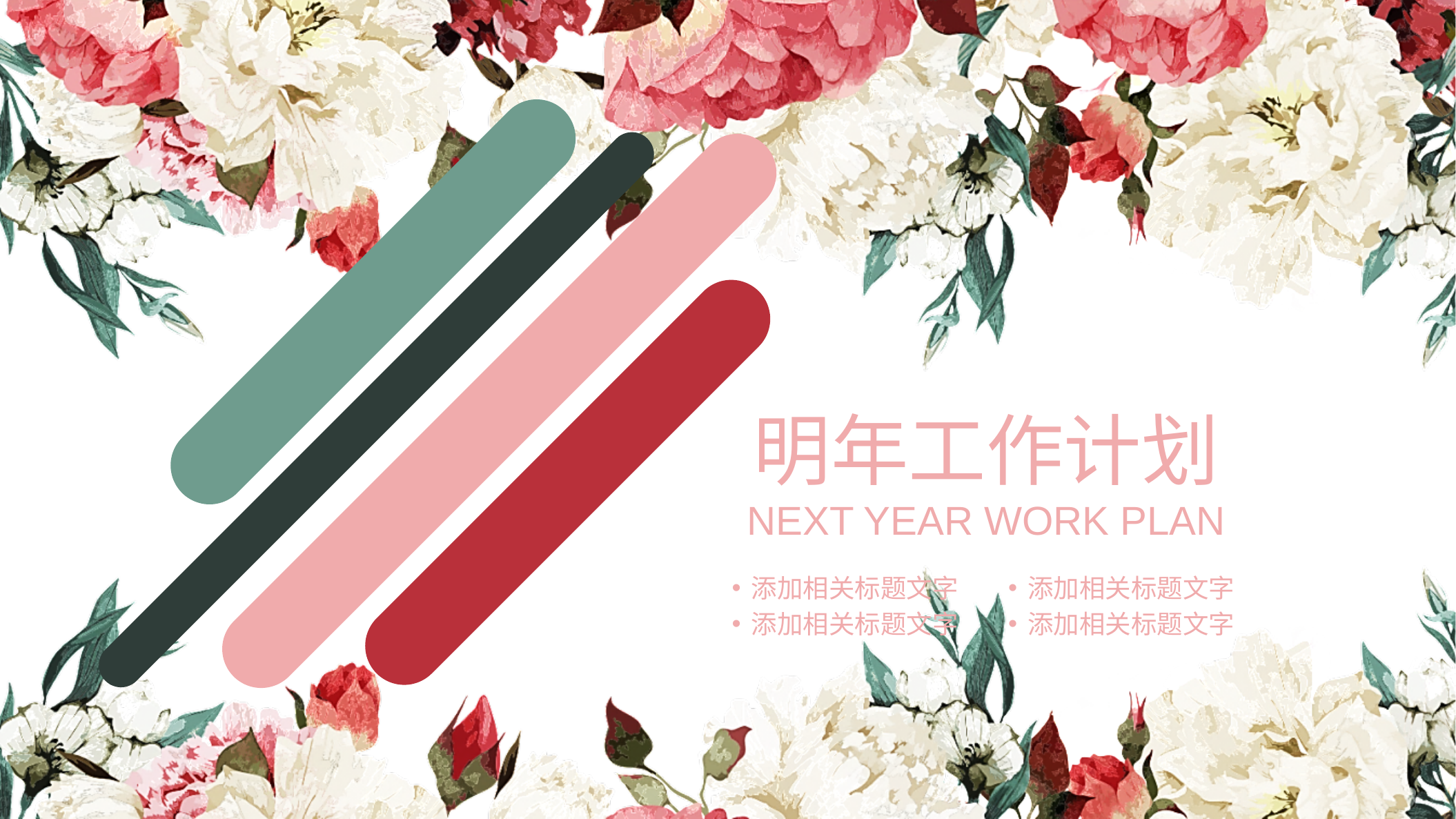

明年工作计划
NEXT YEAR WORK PLAN

添加相关标题文字
添加相关标题文字
添加相关标题文字
添加相关标题文字